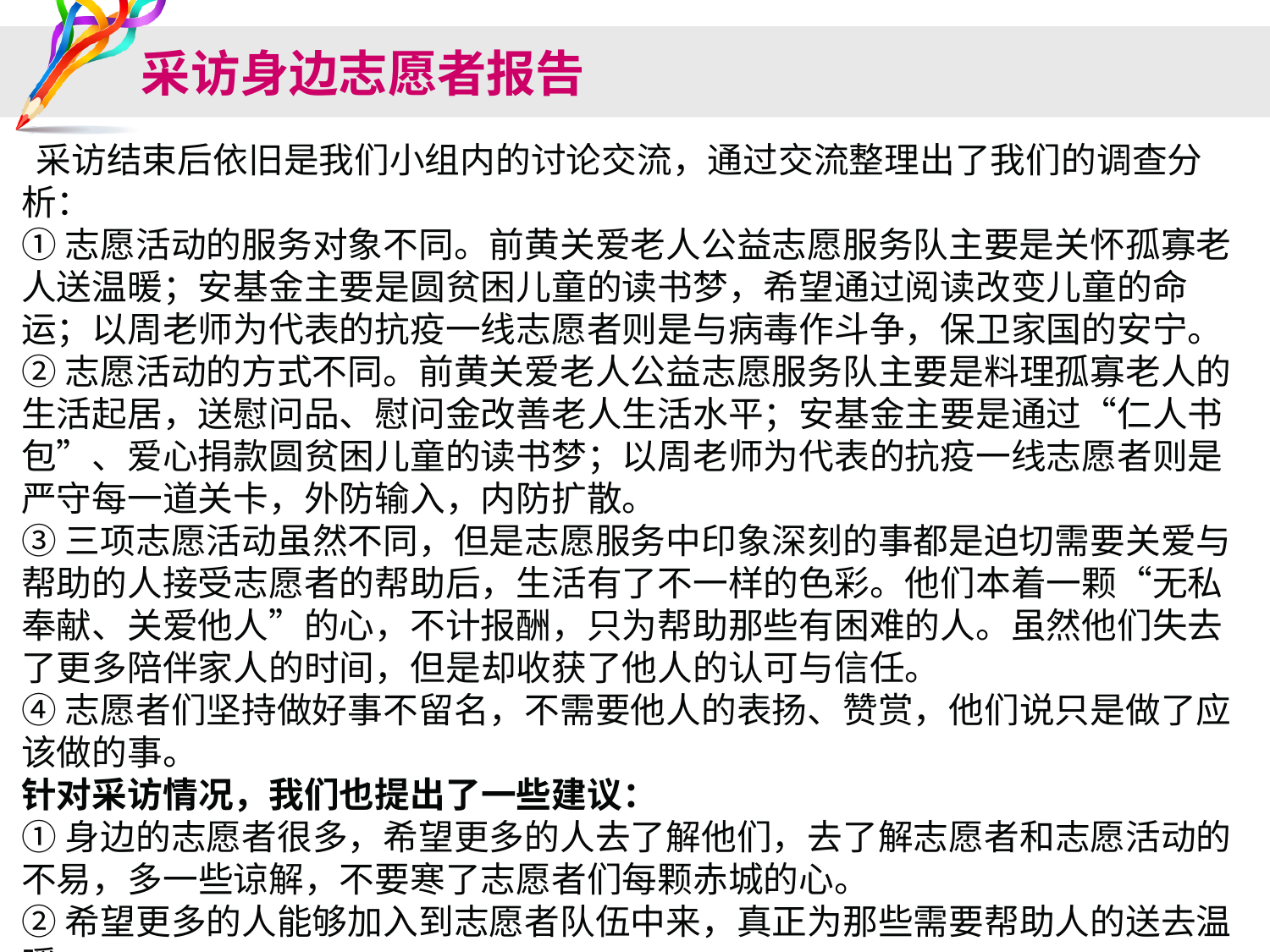

# 采访身边志愿者报告
 采访结束后依旧是我们小组内的讨论交流，通过交流整理出了我们的调查分析：
①志愿活动的服务对象不同。前黄关爱老人公益志愿服务队主要是关怀孤寡老人送温暖；安基金主要是圆贫困儿童的读书梦，希望通过阅读改变儿童的命运；以周老师为代表的抗疫一线志愿者则是与病毒作斗争，保卫家国的安宁。
②志愿活动的方式不同。前黄关爱老人公益志愿服务队主要是料理孤寡老人的生活起居，送慰问品、慰问金改善老人生活水平；安基金主要是通过“仁人书包”、爱心捐款圆贫困儿童的读书梦；以周老师为代表的抗疫一线志愿者则是严守每一道关卡，外防输入，内防扩散。
③三项志愿活动虽然不同，但是志愿服务中印象深刻的事都是迫切需要关爱与帮助的人接受志愿者的帮助后，生活有了不一样的色彩。他们本着一颗“无私奉献、关爱他人”的心，不计报酬，只为帮助那些有困难的人。虽然他们失去了更多陪伴家人的时间，但是却收获了他人的认可与信任。
④志愿者们坚持做好事不留名，不需要他人的表扬、赞赏，他们说只是做了应该做的事。
针对采访情况，我们也提出了一些建议：
①身边的志愿者很多，希望更多的人去了解他们，去了解志愿者和志愿活动的不易，多一些谅解，不要寒了志愿者们每颗赤城的心。
②希望更多的人能够加入到志愿者队伍中来，真正为那些需要帮助人的送去温暖。